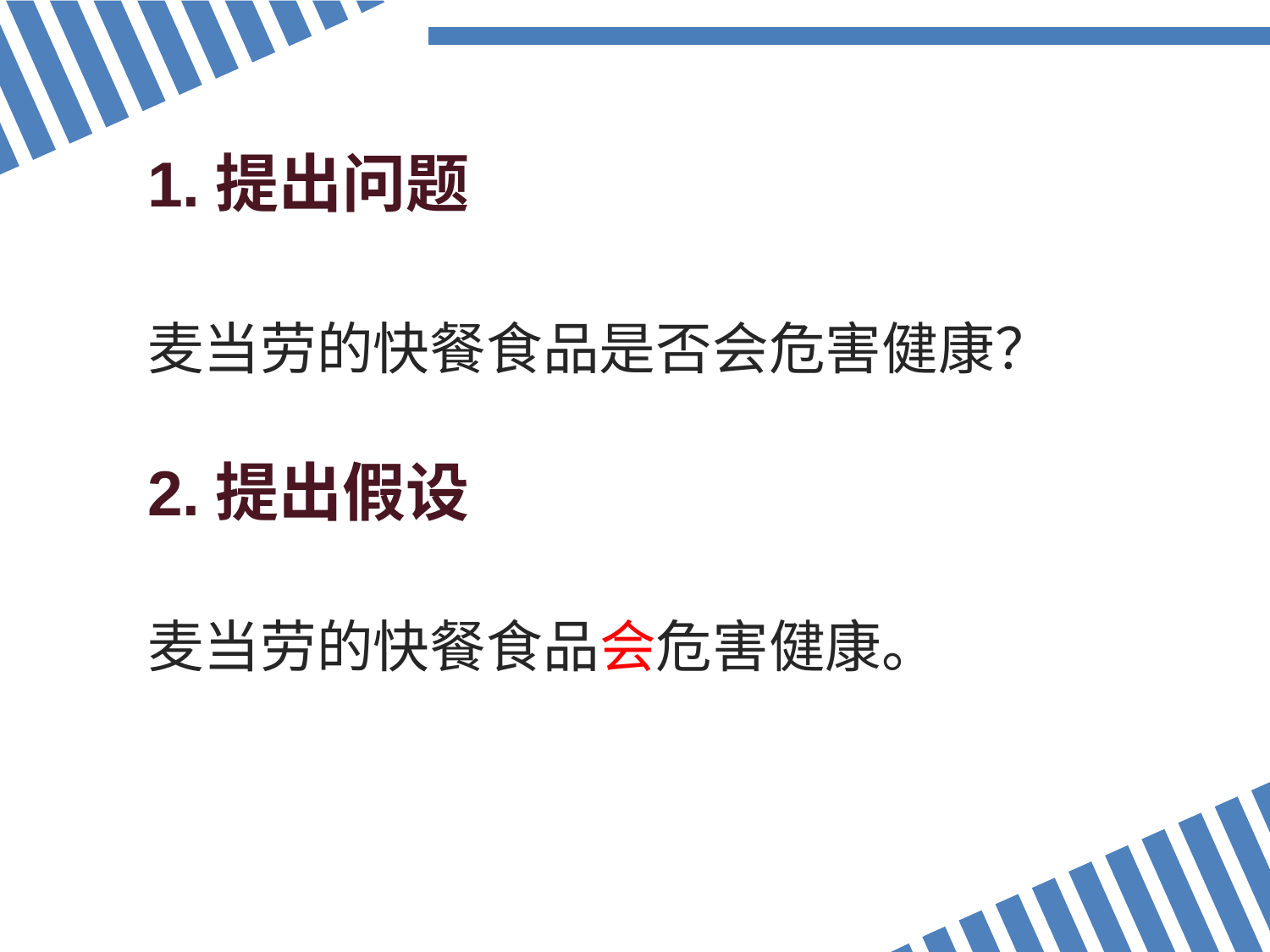

1.提出问题
麦当劳的快餐食品是否会危害健康？
2.提出假设
麦当劳的快餐食品会危害健康。